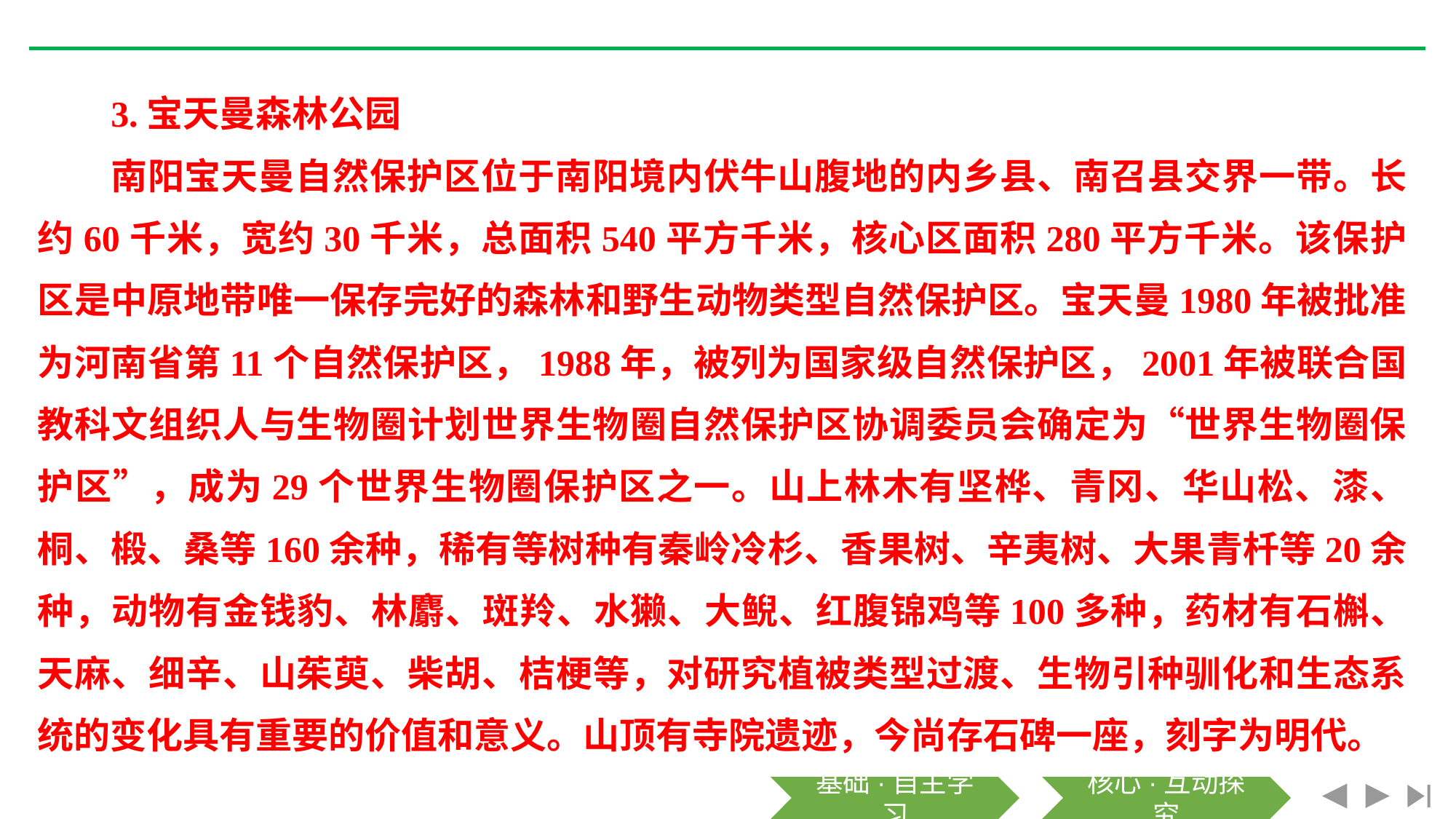

3.宝天曼森林公园
南阳宝天曼自然保护区位于南阳境内伏牛山腹地的内乡县、南召县交界一带。长约60千米，宽约30千米，总面积540平方千米，核心区面积280平方千米。该保护区是中原地带唯一保存完好的森林和野生动物类型自然保护区。宝天曼1980年被批准为河南省第11个自然保护区，1988年，被列为国家级自然保护区，2001年被联合国教科文组织人与生物圈计划世界生物圈自然保护区协调委员会确定为“世界生物圈保护区”，成为29个世界生物圈保护区之一。山上林木有坚桦、青冈、华山松、漆、桐、椴、桑等160余种，稀有等树种有秦岭冷杉、香果树、辛夷树、大果青杄等20余种，动物有金钱豹、林麝、斑羚、水獭、大鲵、红腹锦鸡等100多种，药材有石槲、天麻、细辛、山茱萸、柴胡、桔梗等，对研究植被类型过渡、生物引种驯化和生态系统的变化具有重要的价值和意义。山顶有寺院遗迹，今尚存石碑一座，刻字为明代。